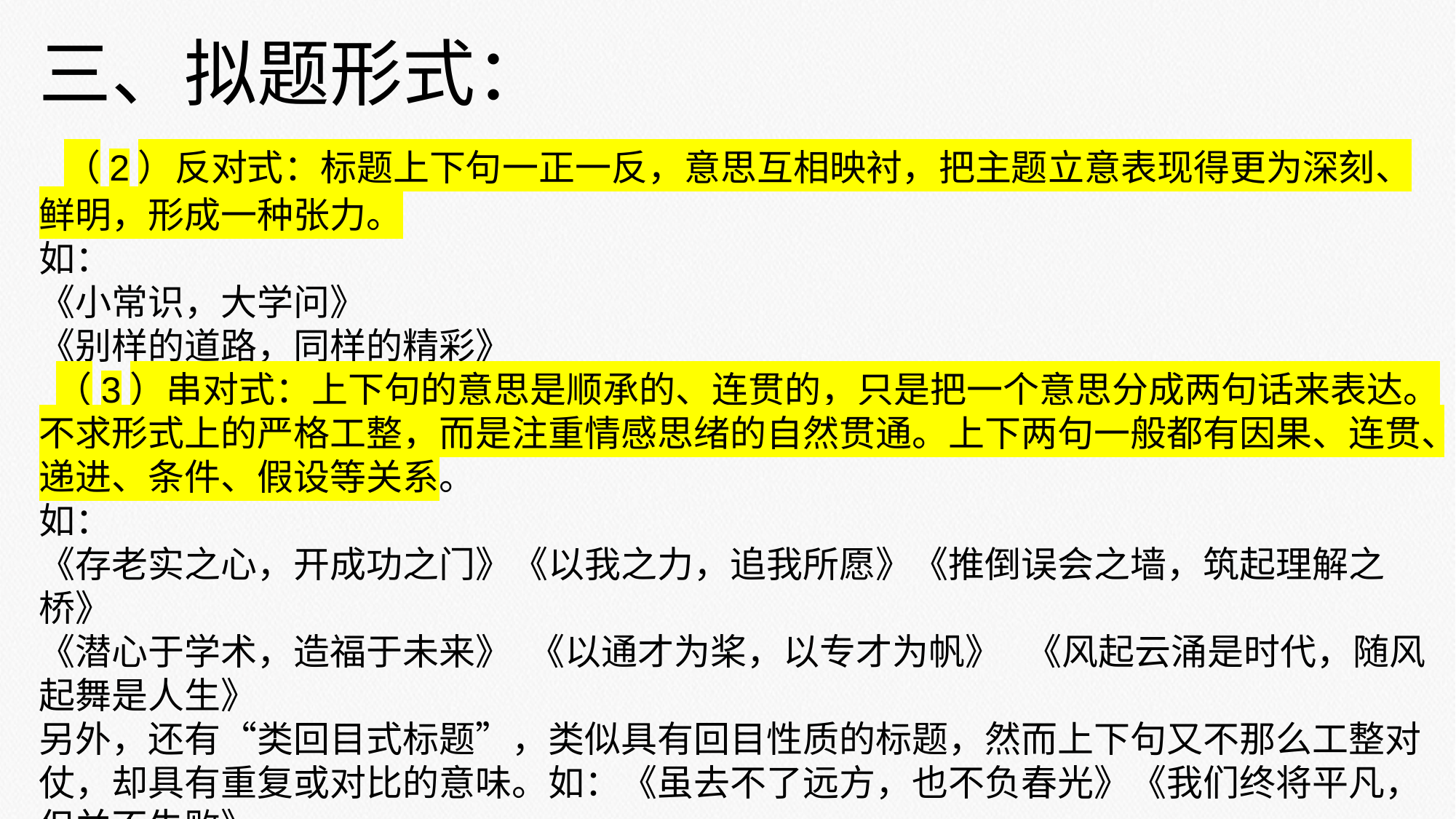

三、拟题形式：
 （2）反对式：标题上下句一正一反，意思互相映衬，把主题立意表现得更为深刻、鲜明，形成一种张力。
如：
《小常识，大学问》
《别样的道路，同样的精彩》
 （3）串对式：上下句的意思是顺承的、连贯的，只是把一个意思分成两句话来表达。不求形式上的严格工整，而是注重情感思绪的自然贯通。上下两句一般都有因果、连贯、递进、条件、假设等关系。
如：
《存老实之心，开成功之门》《以我之力，追我所愿》《推倒误会之墙，筑起理解之桥》
《潜心于学术，造福于未来》  《以通才为桨，以专才为帆》   《风起云涌是时代，随风起舞是人生》
另外，还有“类回目式标题”，类似具有回目性质的标题，然而上下句又不那么工整对仗，却具有重复或对比的意味。如：《虽去不了远方，也不负春光》《我们终将平凡，但并不失败》。